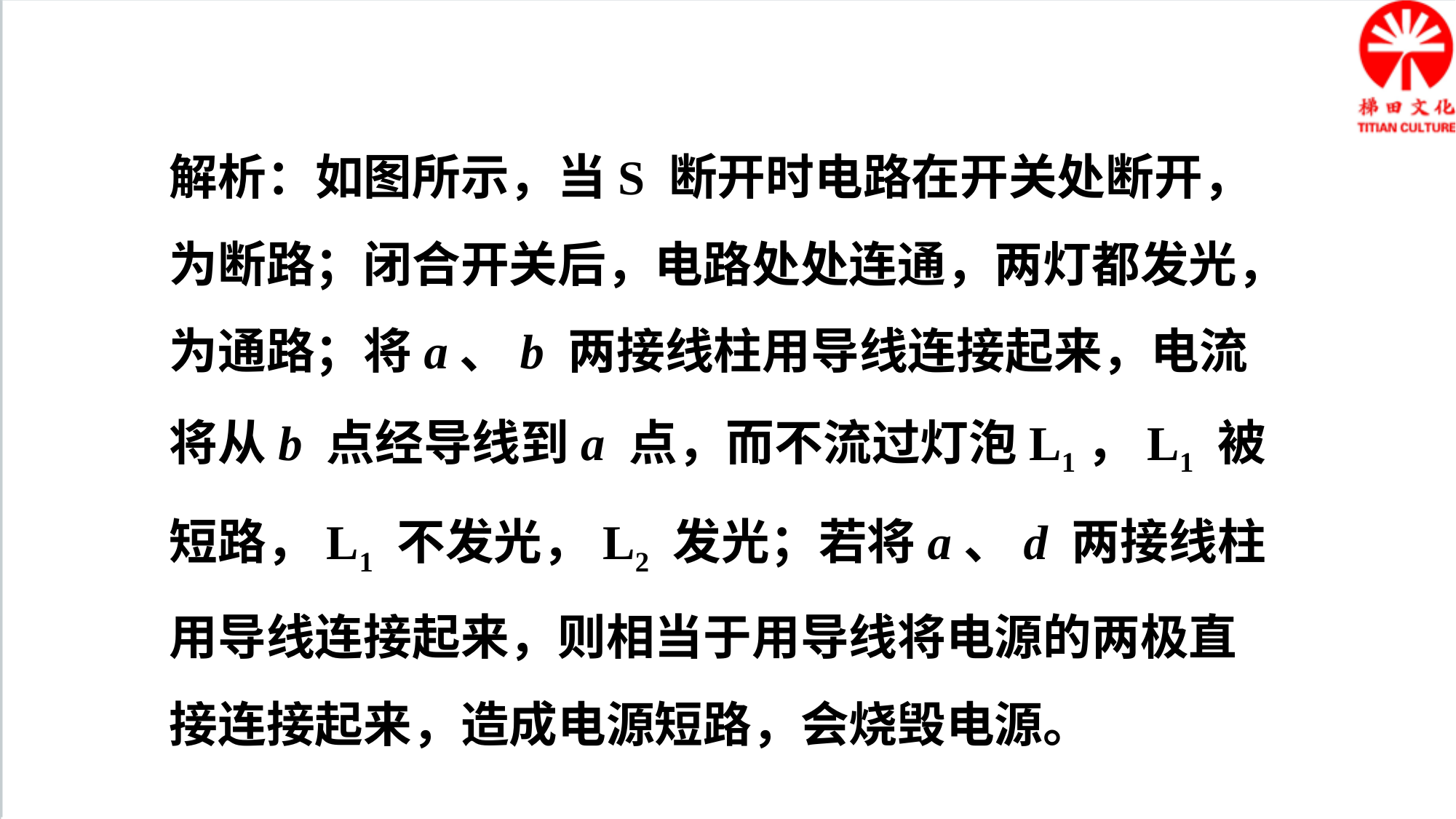

解析：如图所示，当S 断开时电路在开关处断开，为断路；闭合开关后，电路处处连通，两灯都发光，为通路；将a、b 两接线柱用导线连接起来，电流将从b 点经导线到a 点，而不流过灯泡L1，L1 被短路，L1 不发光，L2 发光；若将a、d 两接线柱用导线连接起来，则相当于用导线将电源的两极直接连接起来，造成电源短路，会烧毁电源。